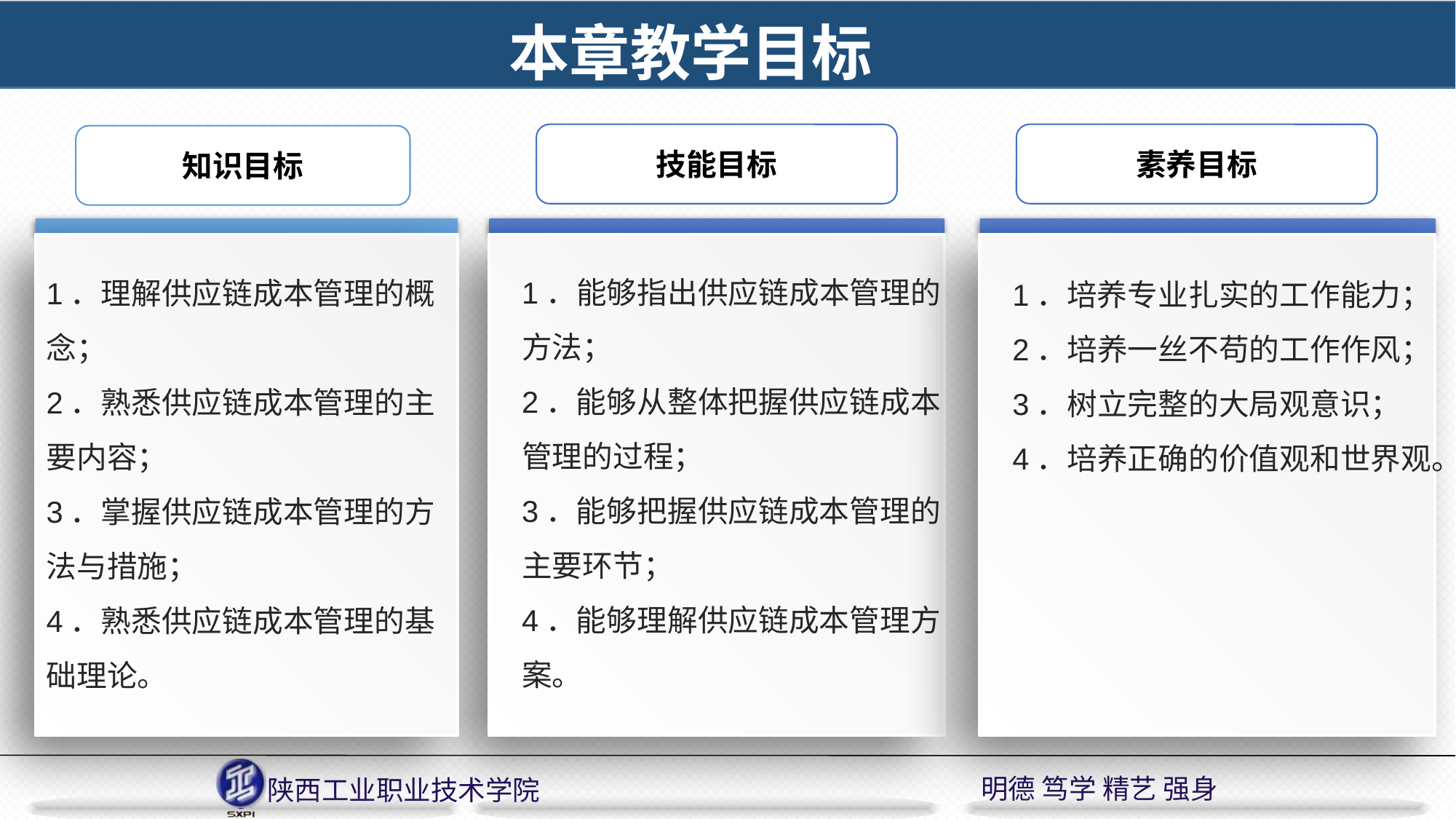

本章教学目标
技能目标

1．能够指出供应链成本管理的方法；
2．能够从整体把握供应链成本管理的过程；
3．能够把握供应链成本管理的主要环节；
4．能够理解供应链成本管理方案。

素养目标

1．培养专业扎实的工作能力；
2．培养一丝不苟的工作作风；
3．树立完整的大局观意识；
4．培养正确的价值观和世界观。

知识目标

1．理解供应链成本管理的概念；
2．熟悉供应链成本管理的主要内容；
3．掌握供应链成本管理的方法与措施；
4．熟悉供应链成本管理的基础理论。